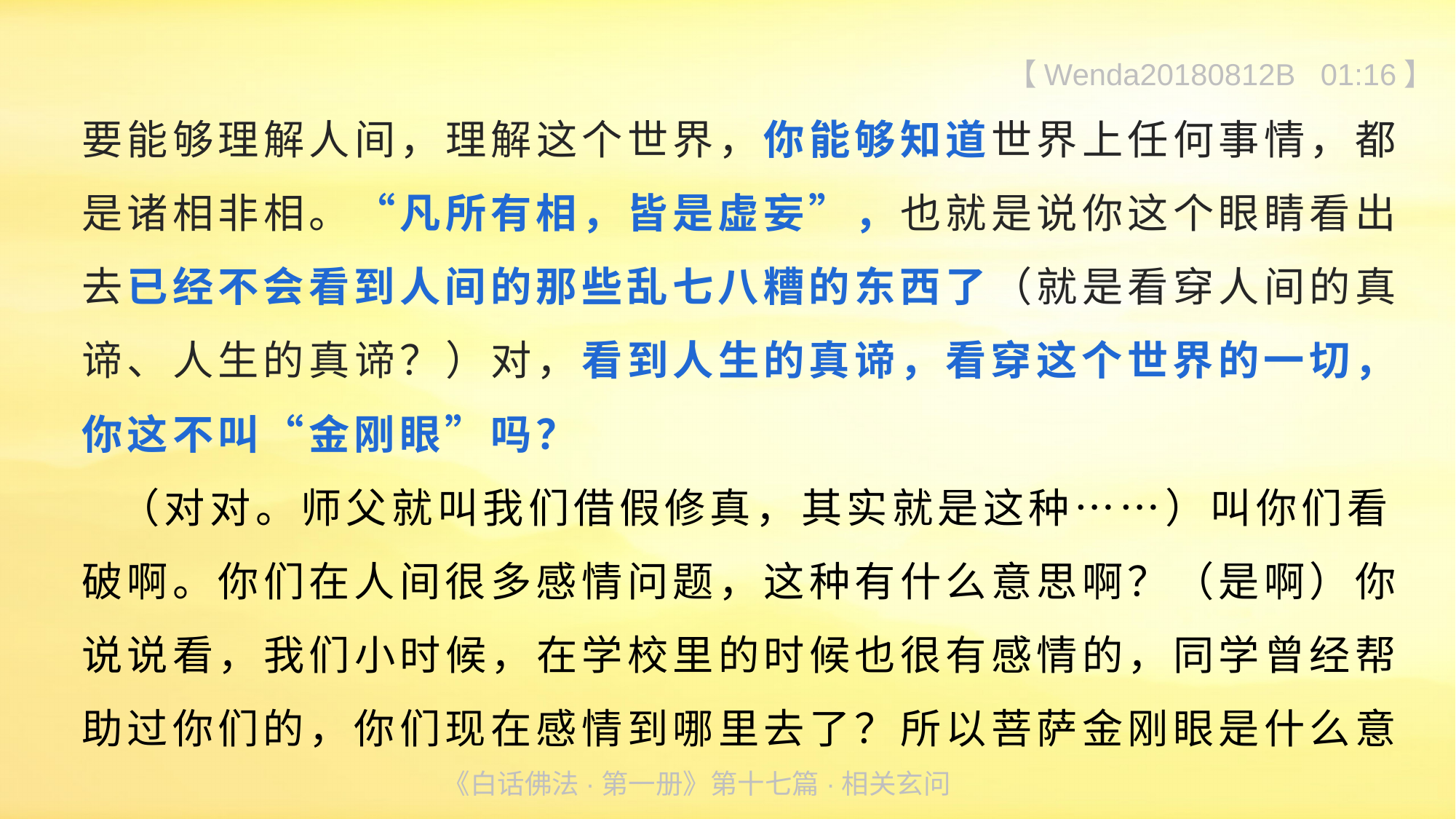

【Wenda20180812B   01:16】
要能够理解人间，理解这个世界，你能够知道世界上任何事情，都是诸相非相。“凡所有相，皆是虚妄”，也就是说你这个眼睛看出去已经不会看到人间的那些乱七八糟的东西了（就是看穿人间的真谛、人生的真谛？）对，看到人生的真谛，看穿这个世界的一切，你这不叫“金刚眼”吗？
  （对对。师父就叫我们借假修真，其实就是这种……）叫你们看破啊。你们在人间很多感情问题，这种有什么意思啊？（是啊）你说说看，我们小时候，在学校里的时候也很有感情的，同学曾经帮助过你们的，你们现在感情到哪里去了？所以菩萨金刚眼是什么意
《白话佛法·第一册》第十七篇·相关玄问